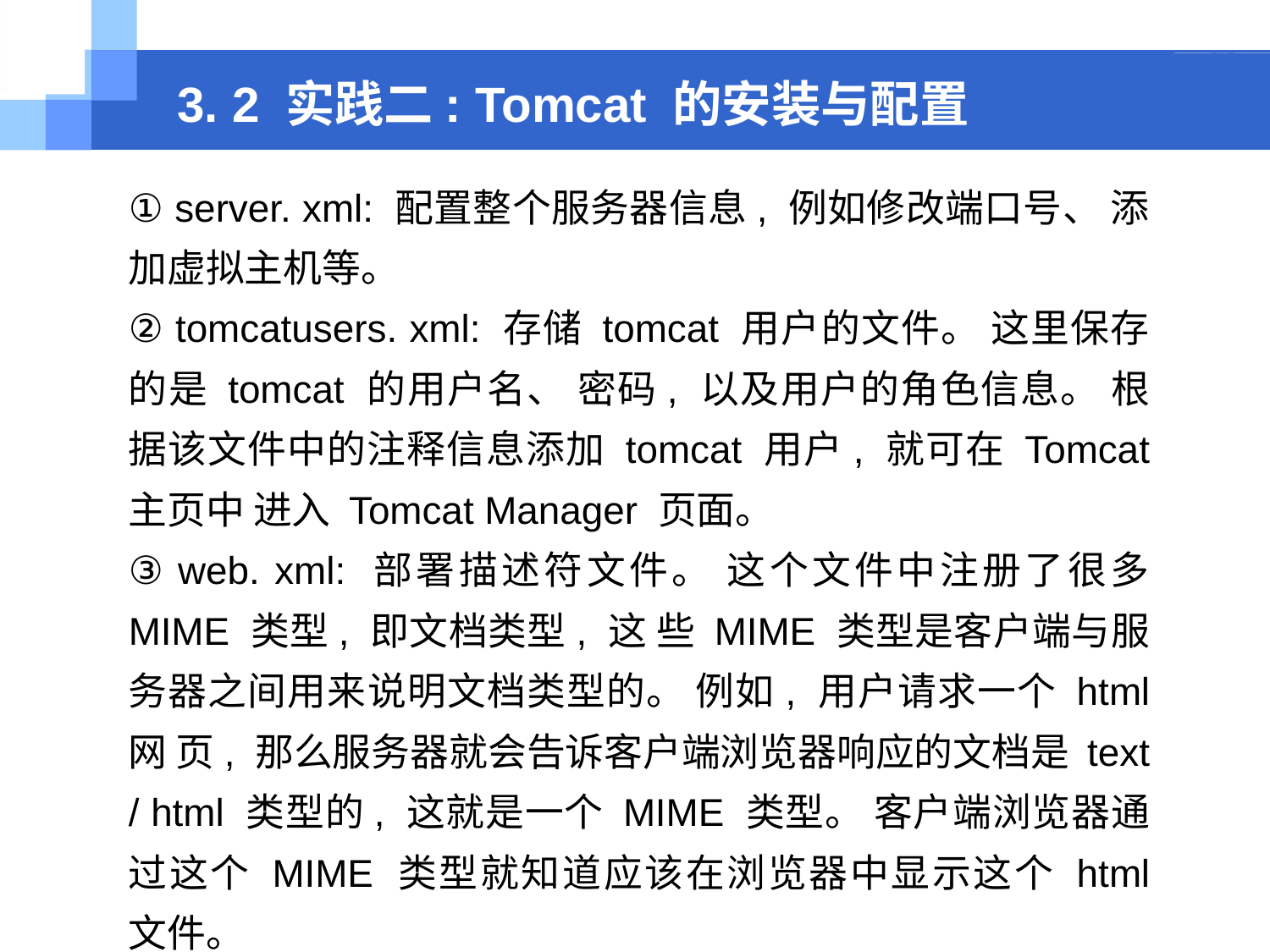

3. 2 实践二: Tomcat 的安装与配置
① server. xml: 配置整个服务器信息, 例如修改端口号、 添加虚拟主机等。
② tomcatusers. xml: 存储 tomcat 用户的文件。 这里保存的是 tomcat 的用户名、 密码, 以及用户的角色信息。 根据该文件中的注释信息添加 tomcat 用户, 就可在 Tomcat 主页中 进入 Tomcat Manager 页面。
③ web. xml: 部署描述符文件。 这个文件中注册了很多 MIME 类型, 即文档类型, 这 些 MIME 类型是客户端与服务器之间用来说明文档类型的。 例如, 用户请求一个 html 网 页, 那么服务器就会告诉客户端浏览器响应的文档是 text / html 类型的, 这就是一个 MIME 类型。 客户端浏览器通过这个 MIME 类型就知道应该在浏览器中显示这个 html 文件。